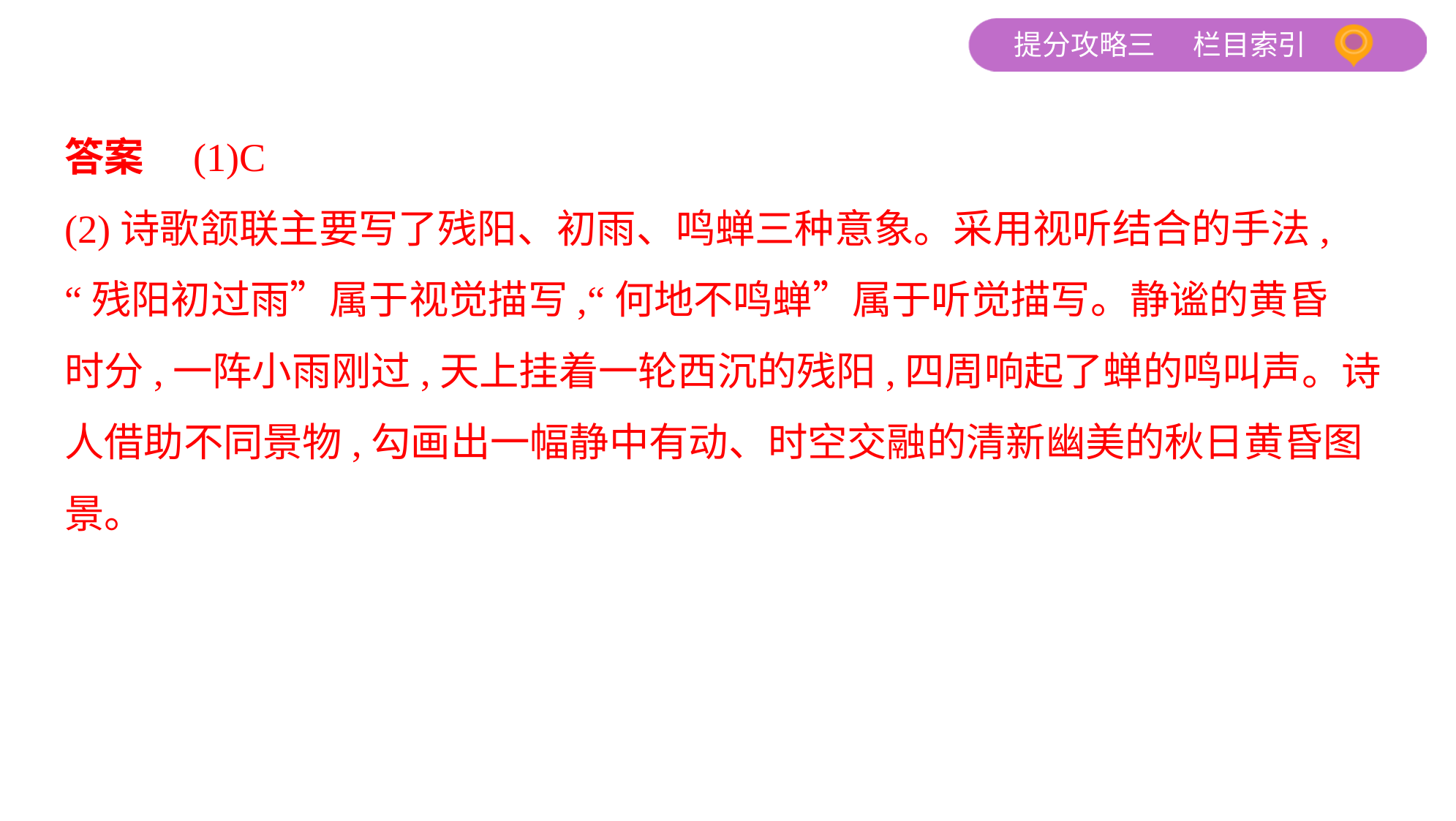

答案　(1)C
(2)诗歌颔联主要写了残阳、初雨、鸣蝉三种意象。采用视听结合的手法,
“残阳初过雨”属于视觉描写,“何地不鸣蝉”属于听觉描写。静谧的黄昏
时分,一阵小雨刚过,天上挂着一轮西沉的残阳,四周响起了蝉的鸣叫声。诗
人借助不同景物,勾画出一幅静中有动、时空交融的清新幽美的秋日黄昏图
景。